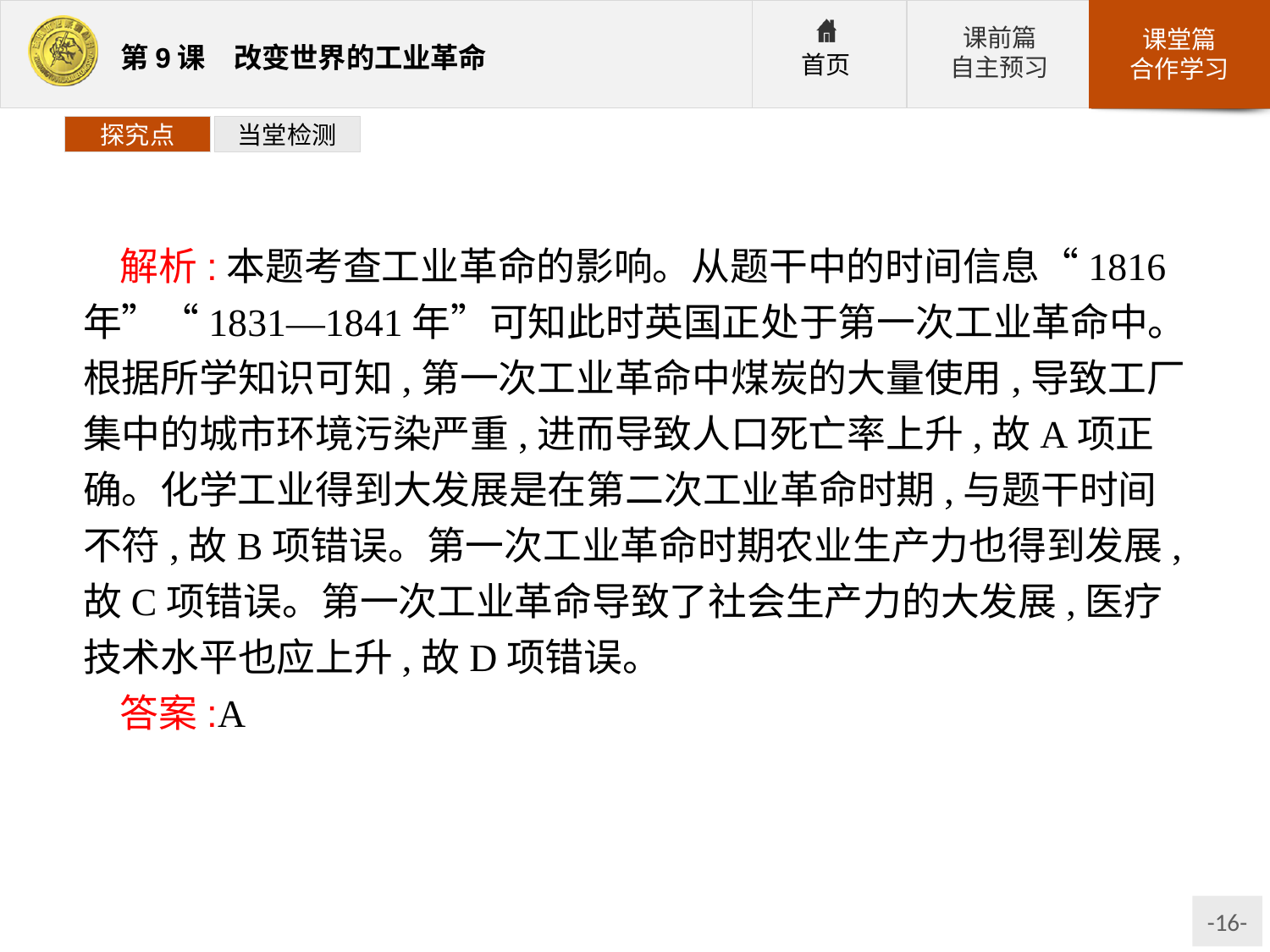

探究点
当堂检测
解析:本题考查工业革命的影响。从题干中的时间信息“1816年”“1831—1841年”可知此时英国正处于第一次工业革命中。根据所学知识可知,第一次工业革命中煤炭的大量使用,导致工厂集中的城市环境污染严重,进而导致人口死亡率上升,故A项正确。化学工业得到大发展是在第二次工业革命时期,与题干时间不符,故B项错误。第一次工业革命时期农业生产力也得到发展,故C项错误。第一次工业革命导致了社会生产力的大发展,医疗技术水平也应上升,故D项错误。
答案:A